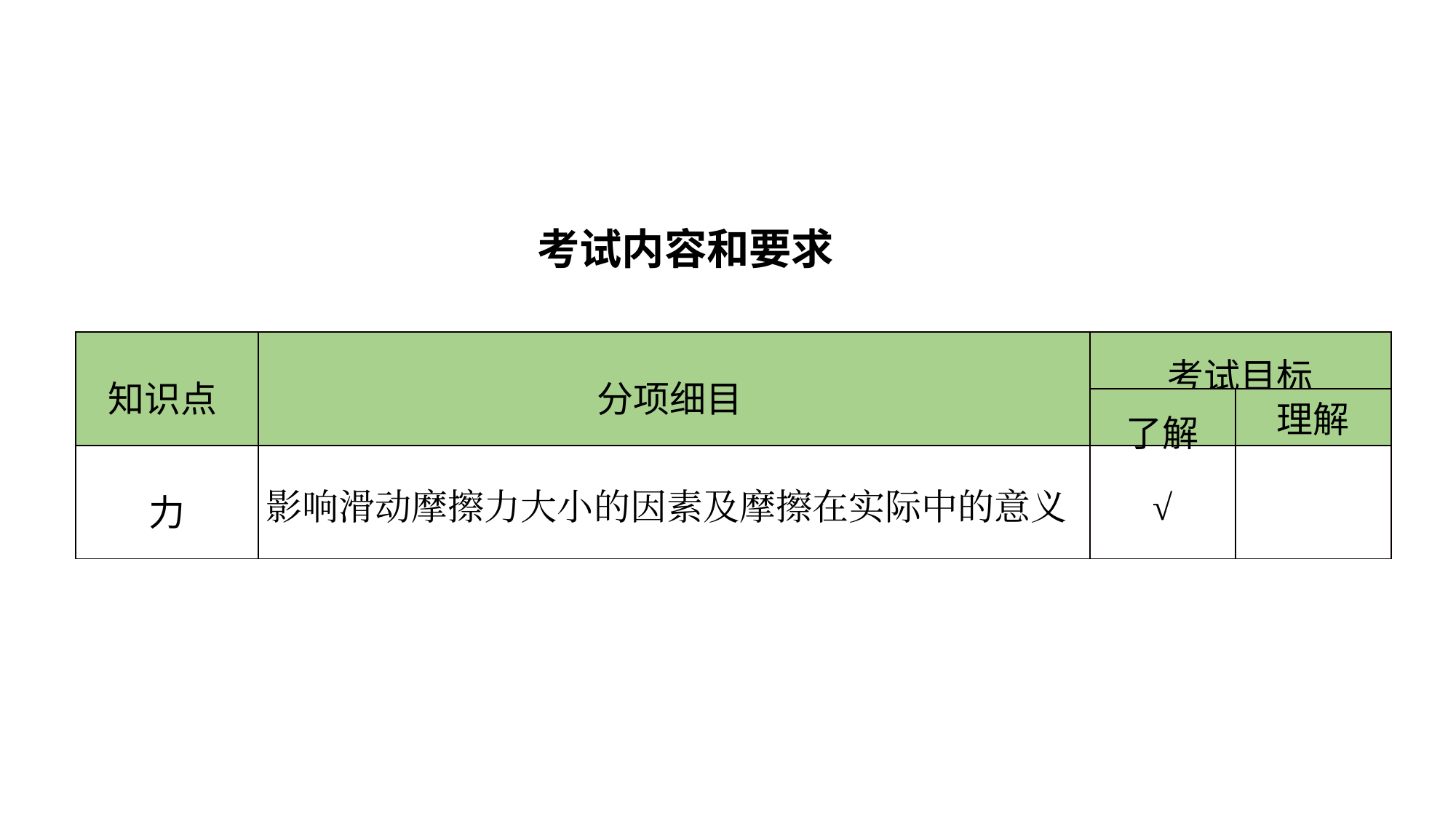

考试内容和要求
| 知识点 | 分项细目 | 考试目标 |  |
| --- | --- | --- | --- |
|  |  | 了解 | 理解 |
| 力 | 影响滑动摩擦力大小的因素及摩擦在实际中的意义 | √ |  |